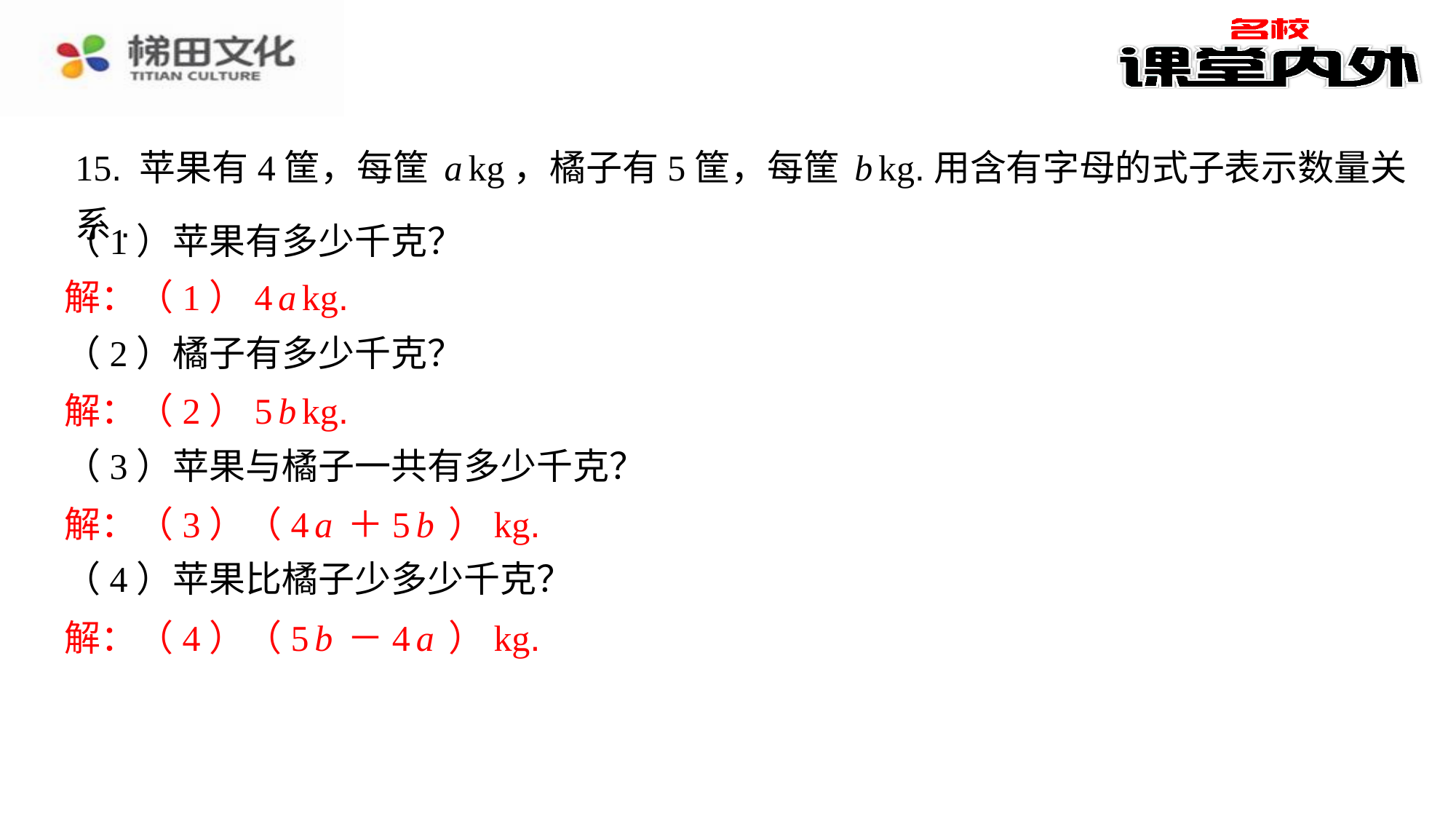

15. 苹果有4筐，每筐akg，橘子有5筐，每筐bkg.用含有字母的式子表示数量关系.
（1）苹果有多少千克？
解：（1）4akg.
（2）橘子有多少千克？
解：（2）5bkg.
（3）苹果与橘子一共有多少千克？
解：（3）（4a＋5b）kg.
（4）苹果比橘子少多少千克？
解：（4）（5b－4a）kg.
解：（1）4akg.
解：（2）5bkg.
解：（3）（4a＋5b）kg.
解：（4）（5b－4a）kg.